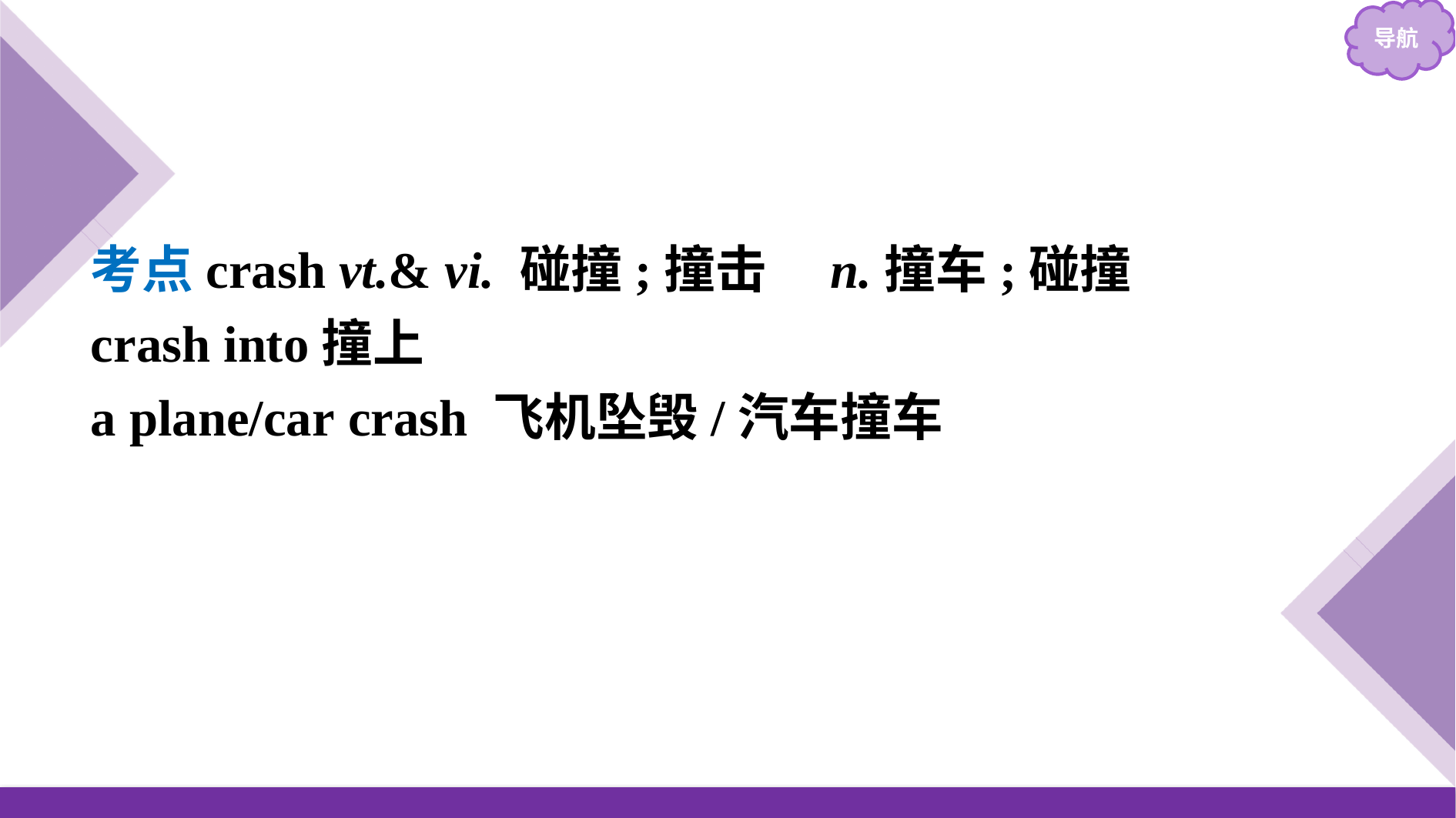

考点crash vt.& vi. 碰撞;撞击　n.撞车;碰撞
crash into撞上
a plane/car crash 飞机坠毁/汽车撞车